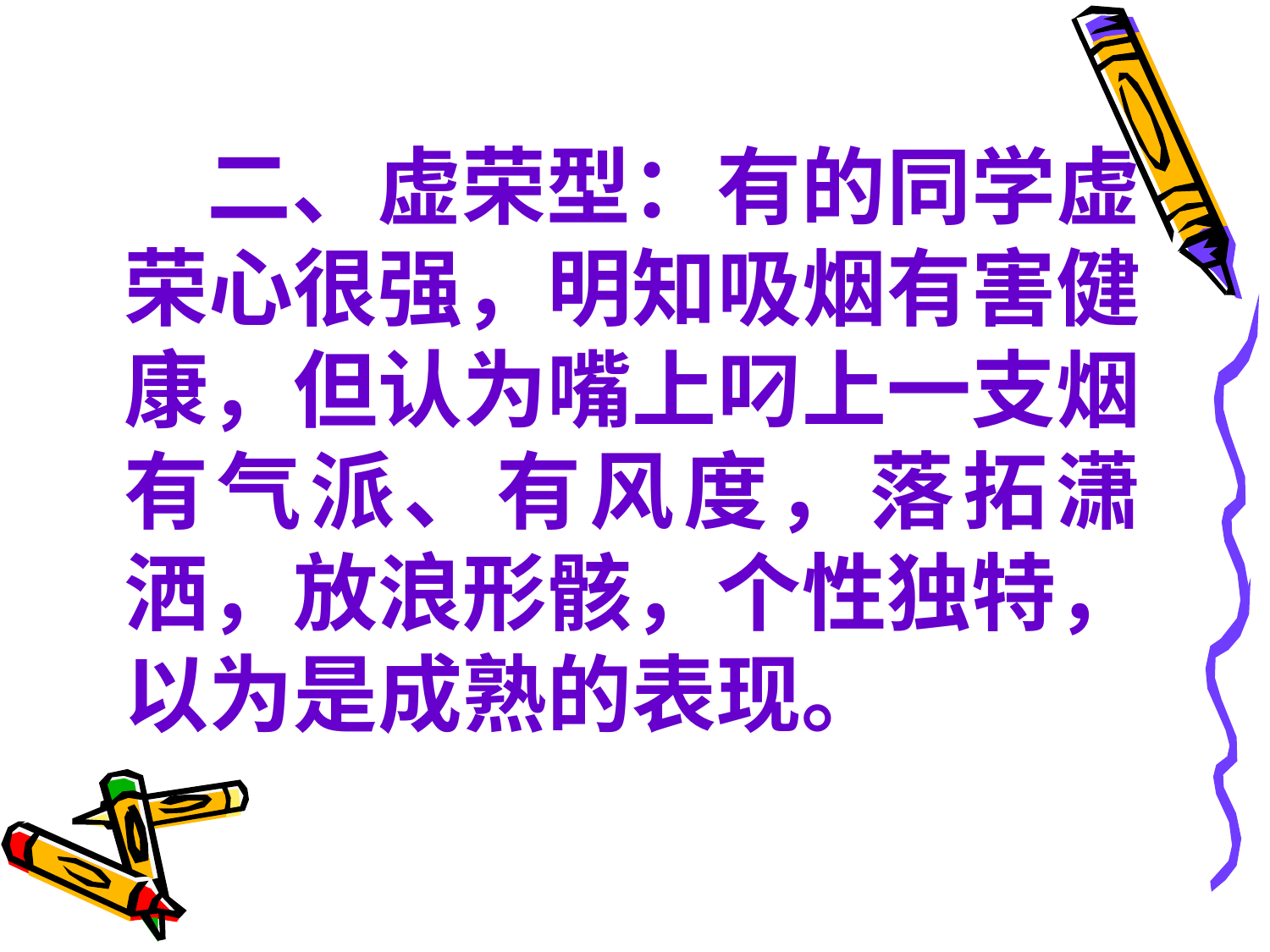

二、虚荣型：有的同学虚荣心很强，明知吸烟有害健康，但认为嘴上叼上一支烟有气派、有风度，落拓潇洒，放浪形骸，个性独特，以为是成熟的表现。